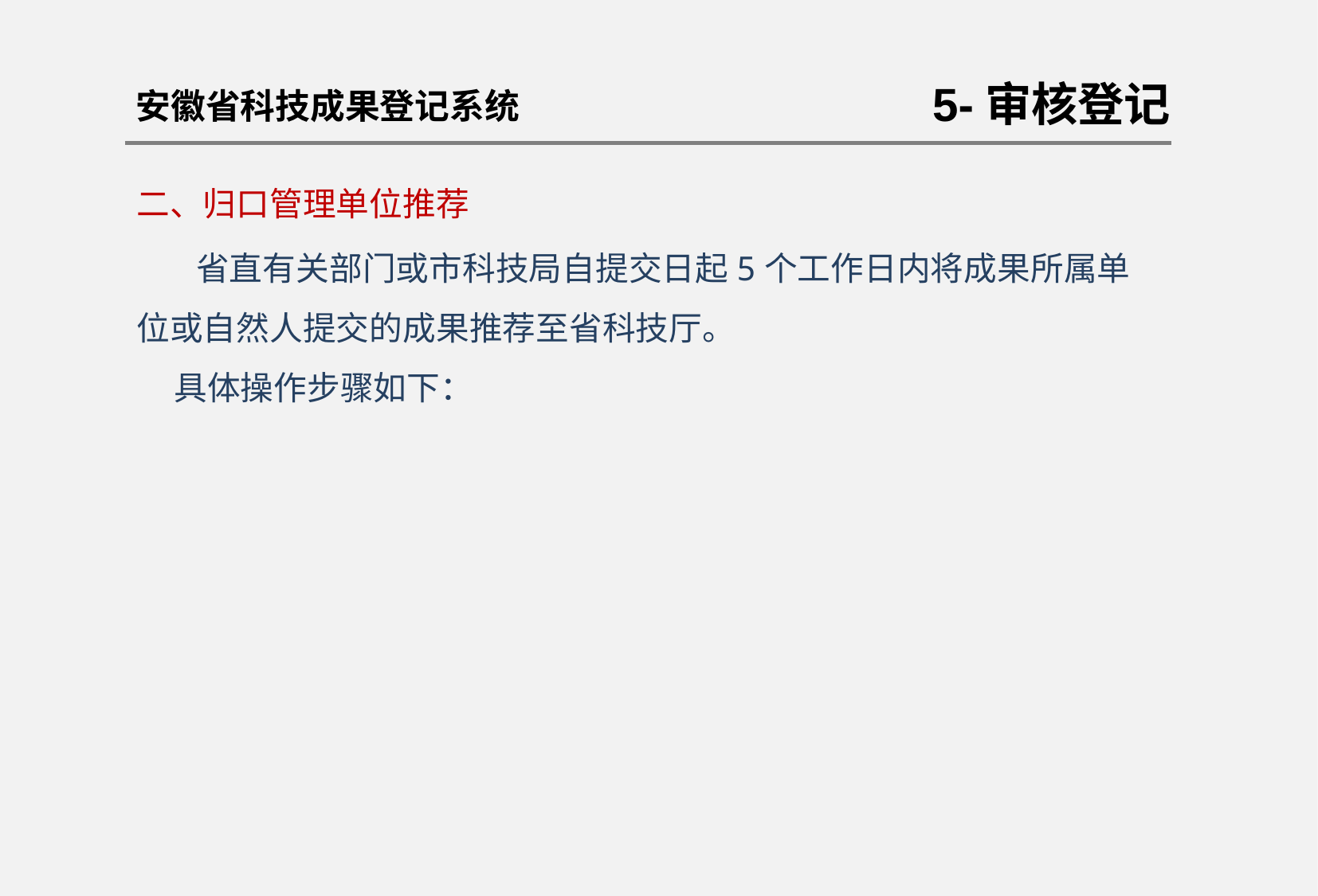

安徽省科技成果登记系统
5-审核登记
二、归口管理单位推荐
       省直有关部门或市科技局自提交日起5个工作日内将成果所属单位或自然人提交的成果推荐至省科技厅。
    具体操作步骤如下：

46